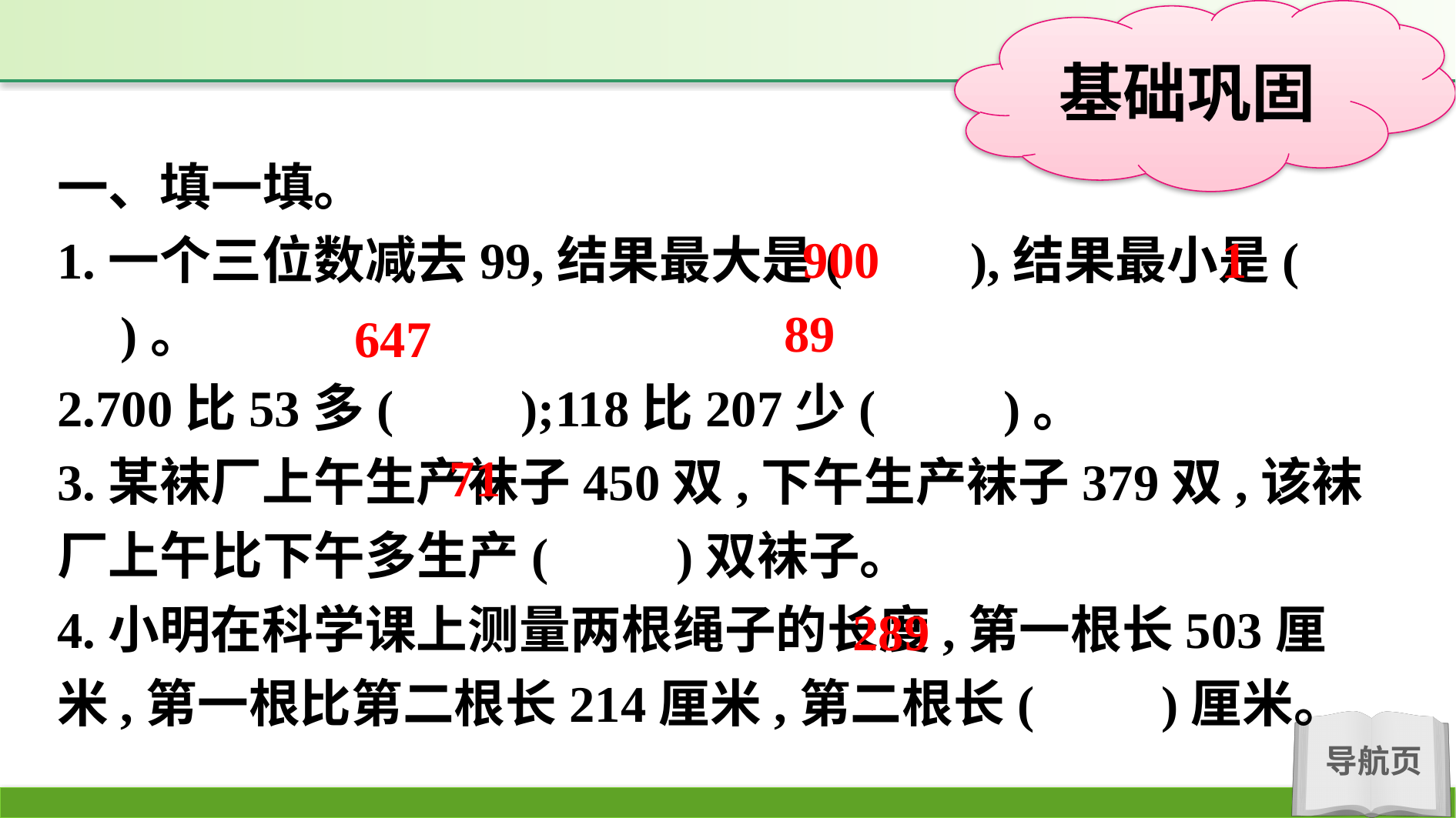

一、填一填。
1.一个三位数减去99,结果最大是(　　),结果最小是(　　)。
2.700比53多(　　);118比207少(　　)。
3.某袜厂上午生产袜子450双,下午生产袜子379双,该袜厂上午比下午多生产(　　)双袜子。
4.小明在科学课上测量两根绳子的长度,第一根长503厘米,第一根比第二根长214厘米,第二根长(　　)厘米。
900
1
89
647
71
289